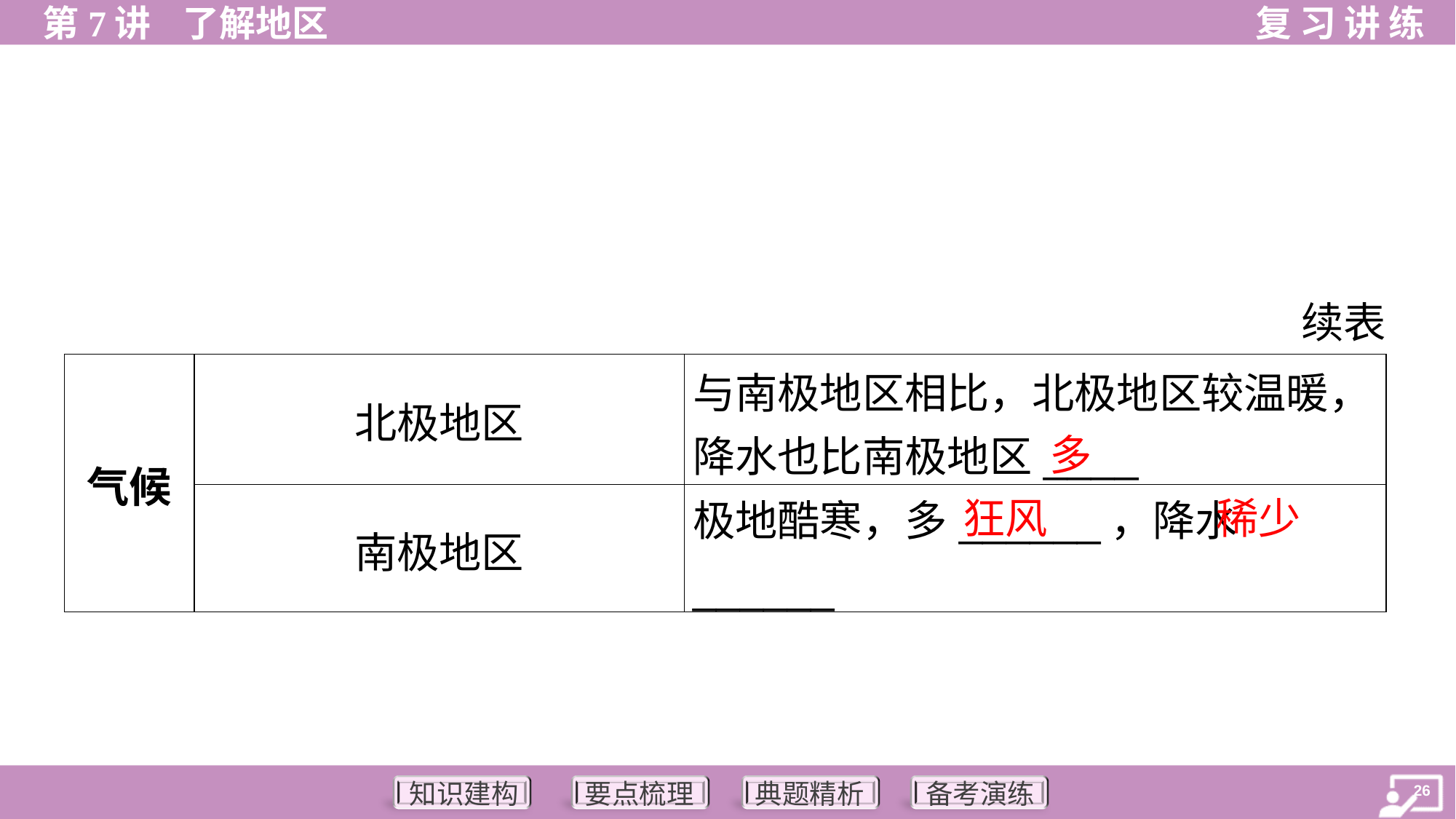

续表
| 气候 | 北极地区 | 与南极地区相比，北极地区较温暖， 降水也比南极地区\_\_\_\_ |
| --- | --- | --- |
|  | 南极地区 | 极地酷寒，多\_\_\_\_\_\_，降水\_\_\_\_\_\_ |
多
狂风
稀少